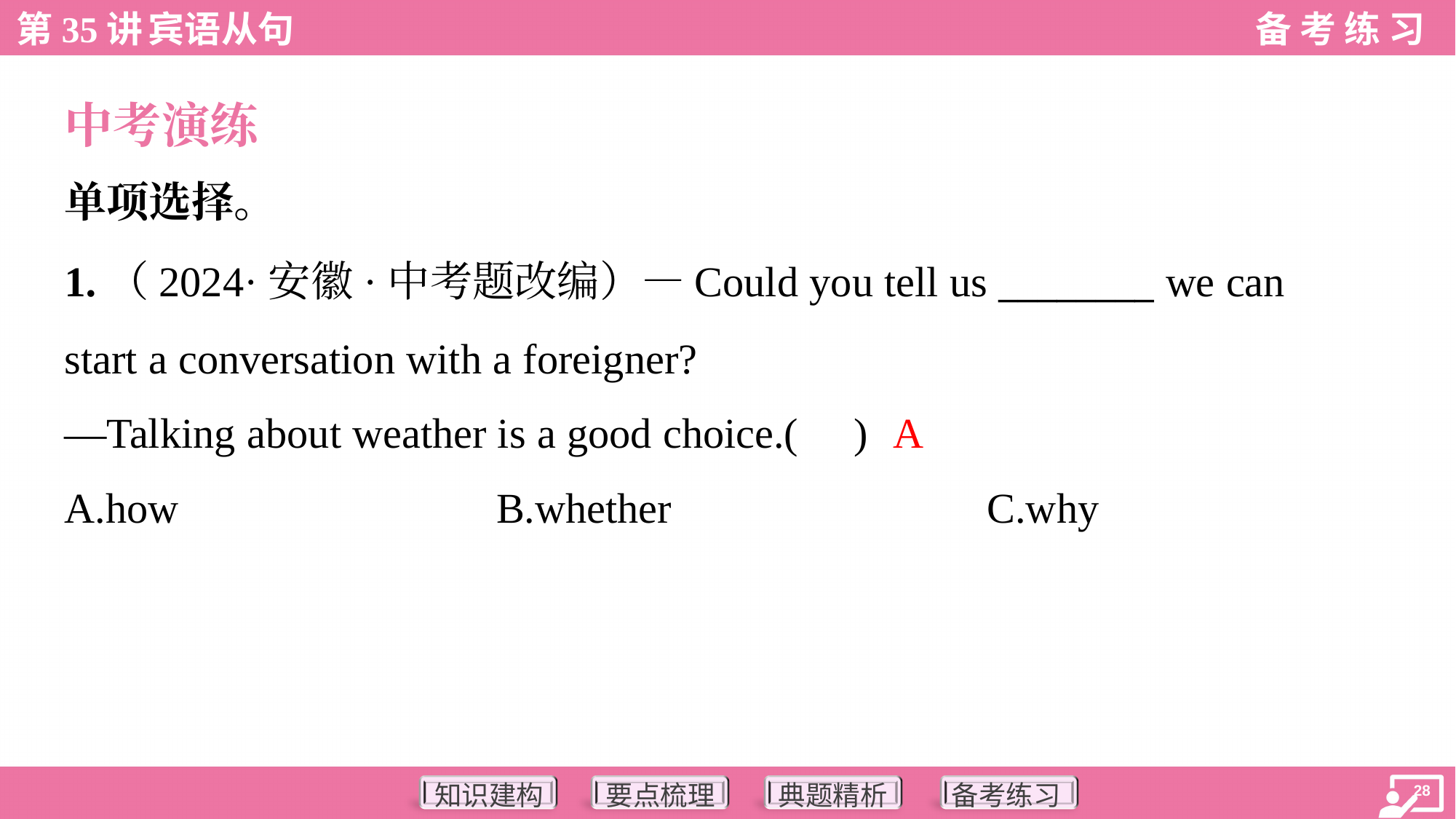

中考演练
单项选择。
1.（2024·安徽·中考题改编）—Could you tell us ________ we can
start a conversation with a foreigner?
—Talking about weather is a good choice.(     )
A
A.how	B.whether	C.why